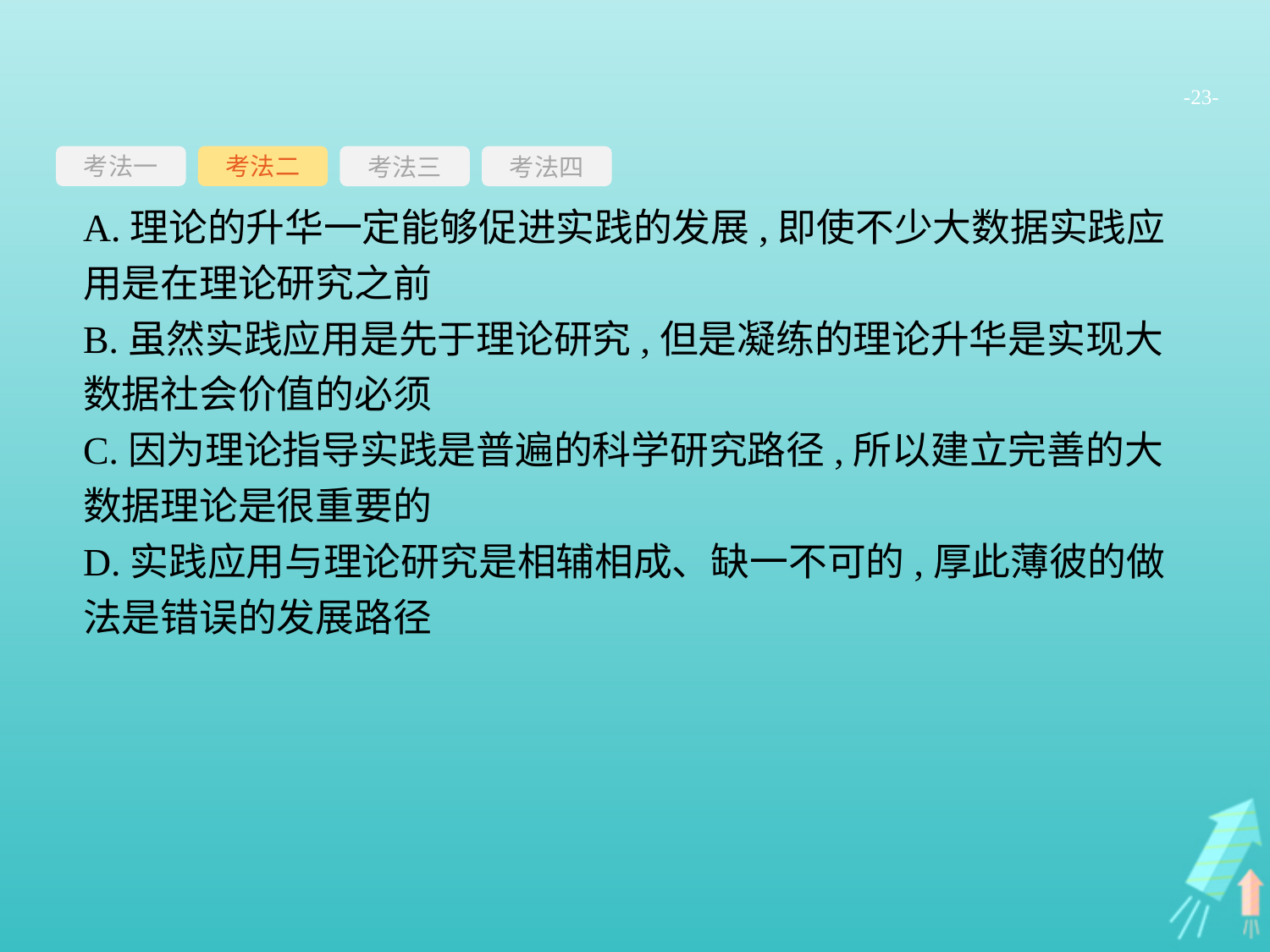

-23-
考法一
考法三
考法四
考法二
A.理论的升华一定能够促进实践的发展,即使不少大数据实践应用是在理论研究之前
B.虽然实践应用是先于理论研究,但是凝练的理论升华是实现大数据社会价值的必须
C.因为理论指导实践是普遍的科学研究路径,所以建立完善的大数据理论是很重要的
D.实践应用与理论研究是相辅相成、缺一不可的,厚此薄彼的做法是错误的发展路径